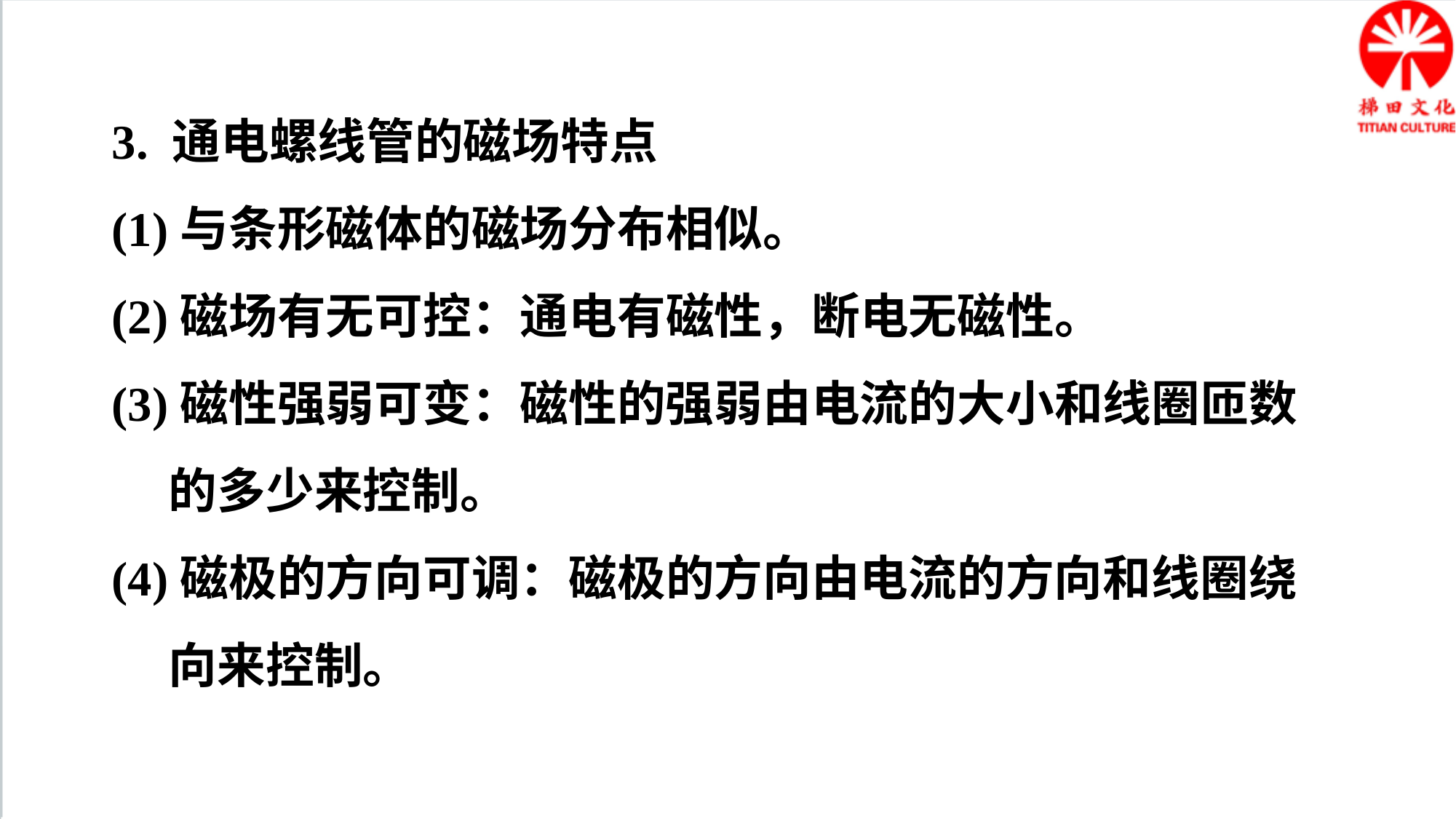

3. 通电螺线管的磁场特点
(1)与条形磁体的磁场分布相似。
(2)磁场有无可控：通电有磁性，断电无磁性。
(3)磁性强弱可变：磁性的强弱由电流的大小和线圈匝数的多少来控制。
(4)磁极的方向可调：磁极的方向由电流的方向和线圈绕向来控制。